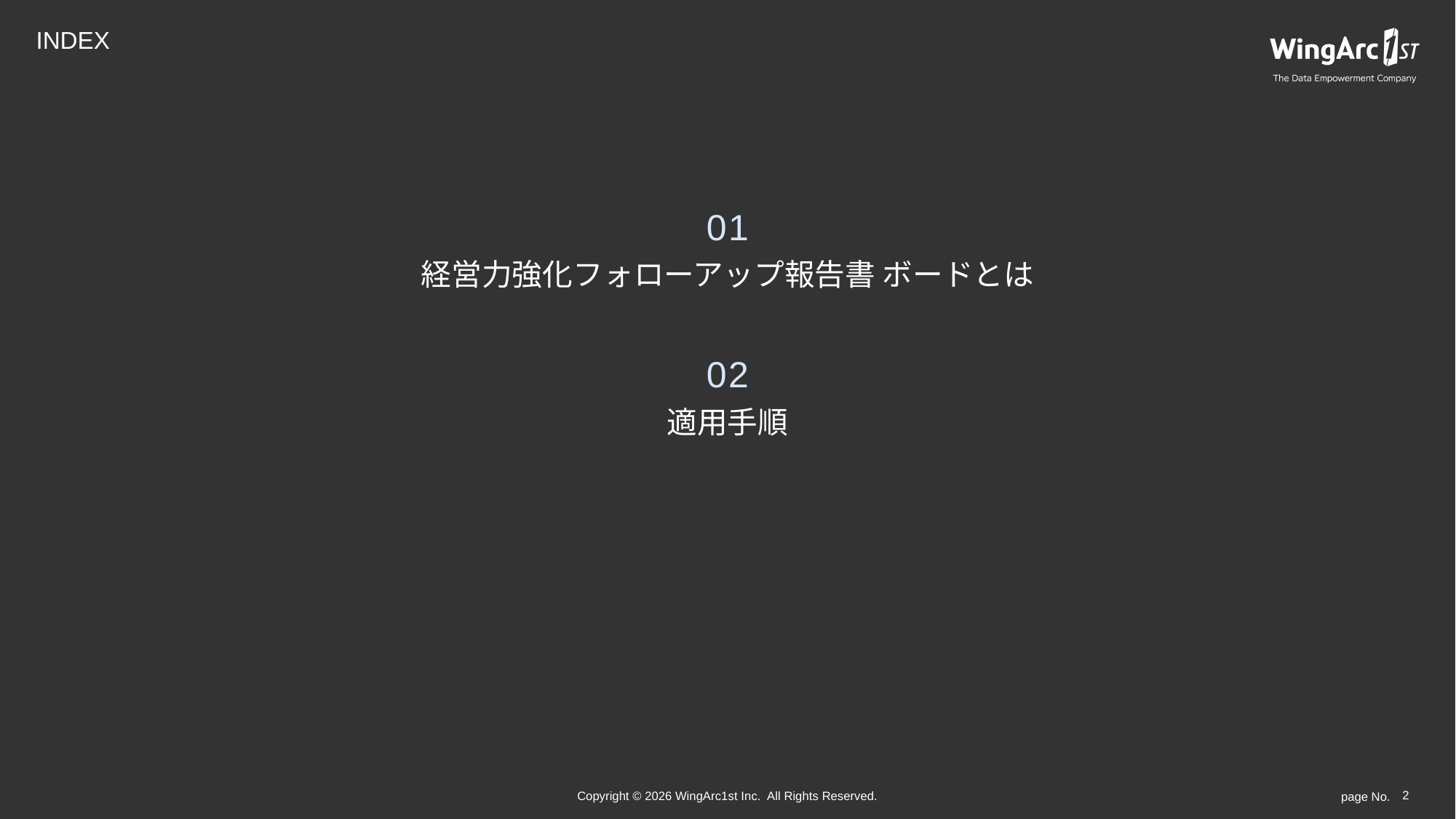

INDEX
01
経営力強化フォローアップ報告書 ボードとは
02
適用手順
2
Copyright © 2026 WingArc1st Inc.  All Rights Reserved.